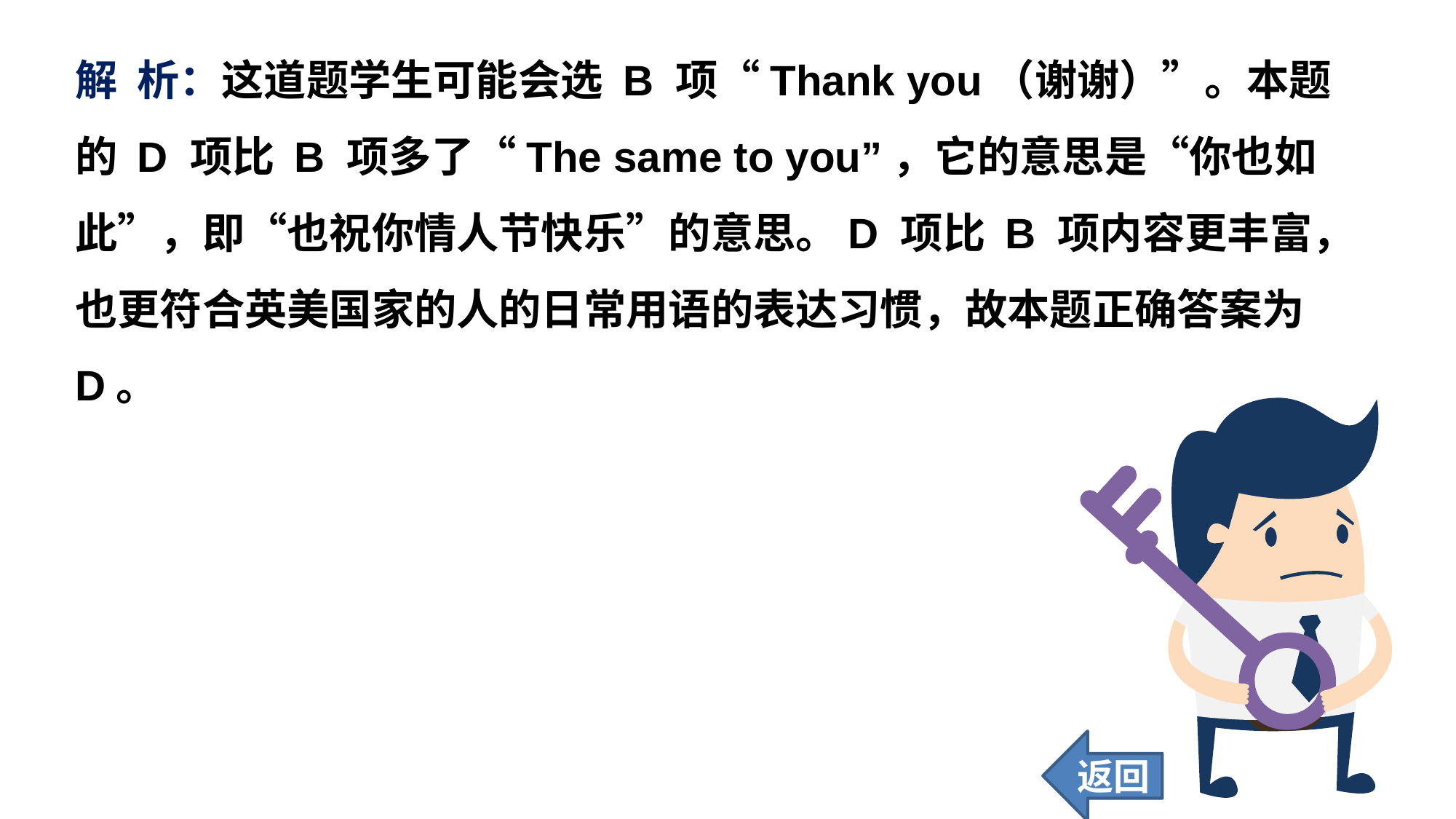

解  析：这道题学生可能会选 B 项“Thank you（谢谢）”。本题的 D 项比 B 项多了“The same to you”，它的意思是“你也如此”，即“也祝你情人节快乐”的意思。D 项比 B 项内容更丰富，也更符合英美国家的人的日常用语的表达习惯，故本题正确答案为 D。

返回
36